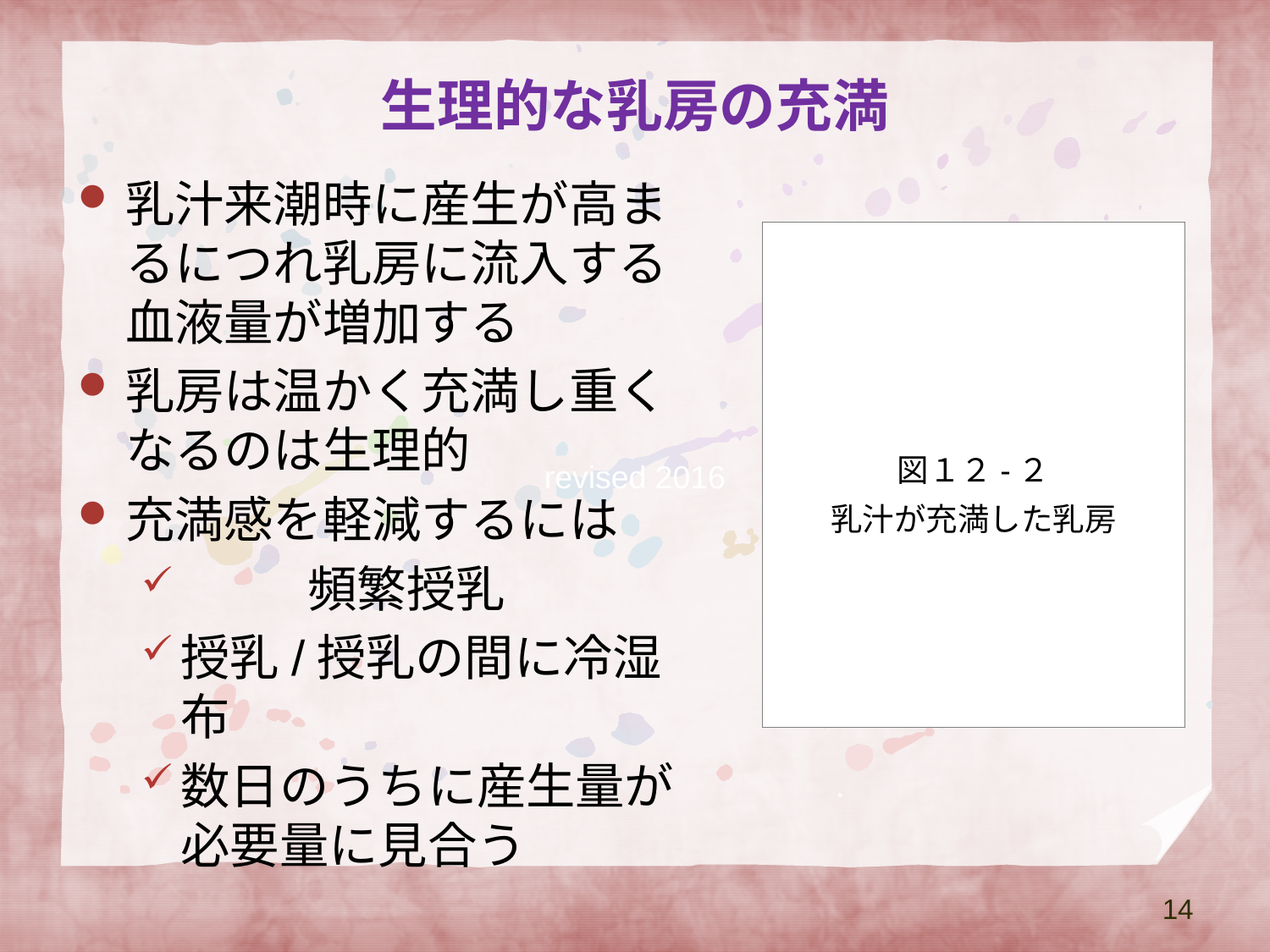

# 生理的な乳房の充満
乳汁来潮時に産生が高まるにつれ乳房に流入する血液量が増加する
乳房は温かく充満し重くなるのは生理的
充満感を軽減するには
	頻繁授乳
授乳/授乳の間に冷湿布
数日のうちに産生量が必要量に見合う

図１２-２
乳汁が充満した乳房

revised 2016
14